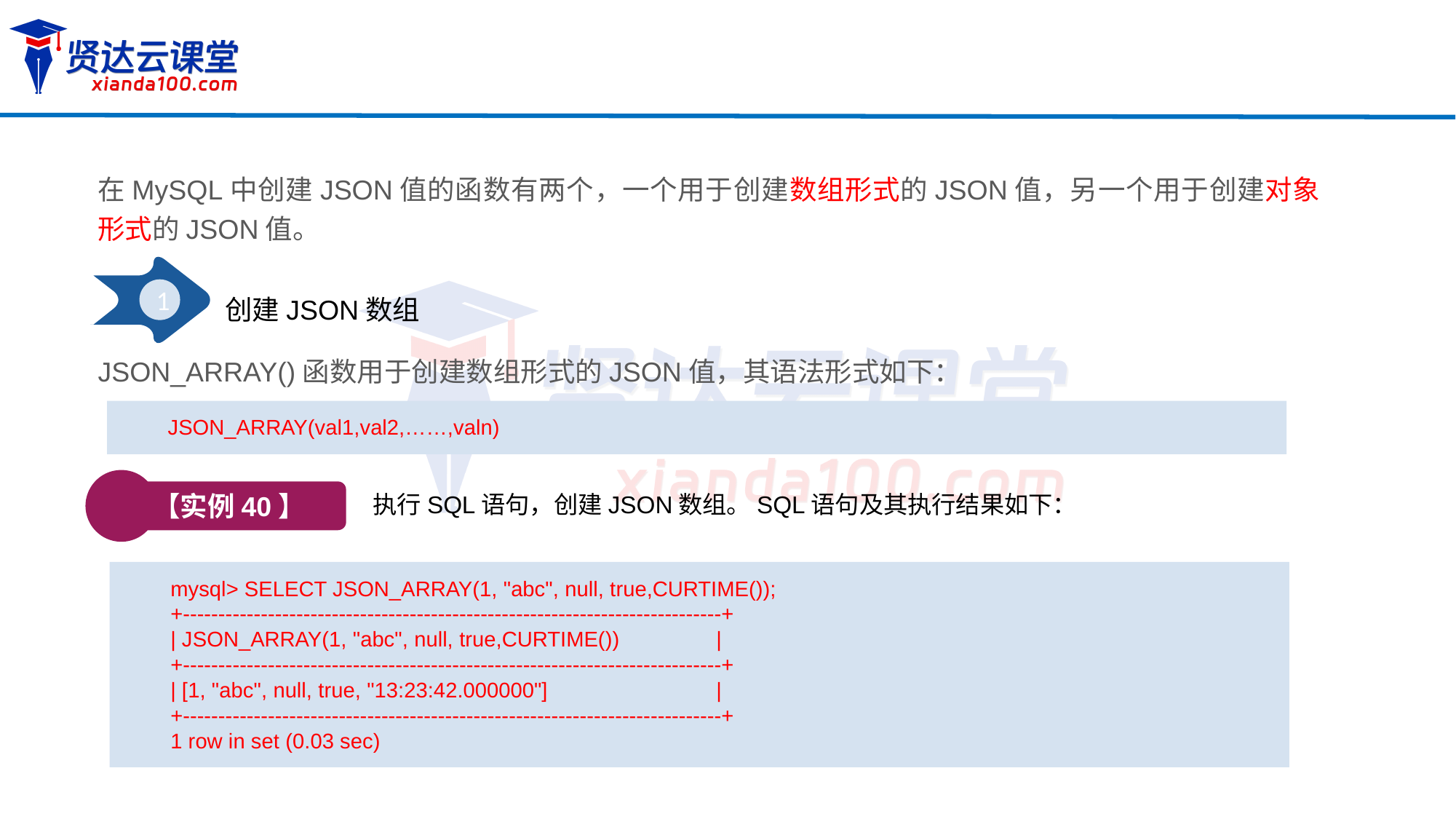

在MySQL中创建JSON值的函数有两个，一个用于创建数组形式的JSON值，另一个用于创建对象形式的JSON值。

1
创建JSON数组
JSON_ARRAY()函数用于创建数组形式的JSON值，其语法形式如下：

JSON_ARRAY(val1,val2,……,valn)

【实例40】
执行SQL语句，创建JSON数组。SQL语句及其执行结果如下：

mysql> SELECT JSON_ARRAY(1, "abc", null, true,CURTIME());
+----------------------------------------------------------------------------+
| JSON_ARRAY(1, "abc", null, true,CURTIME())	|
+----------------------------------------------------------------------------+
| [1, "abc", null, true, "13:23:42.000000"]  		|
+----------------------------------------------------------------------------+
1 row in set (0.03 sec)